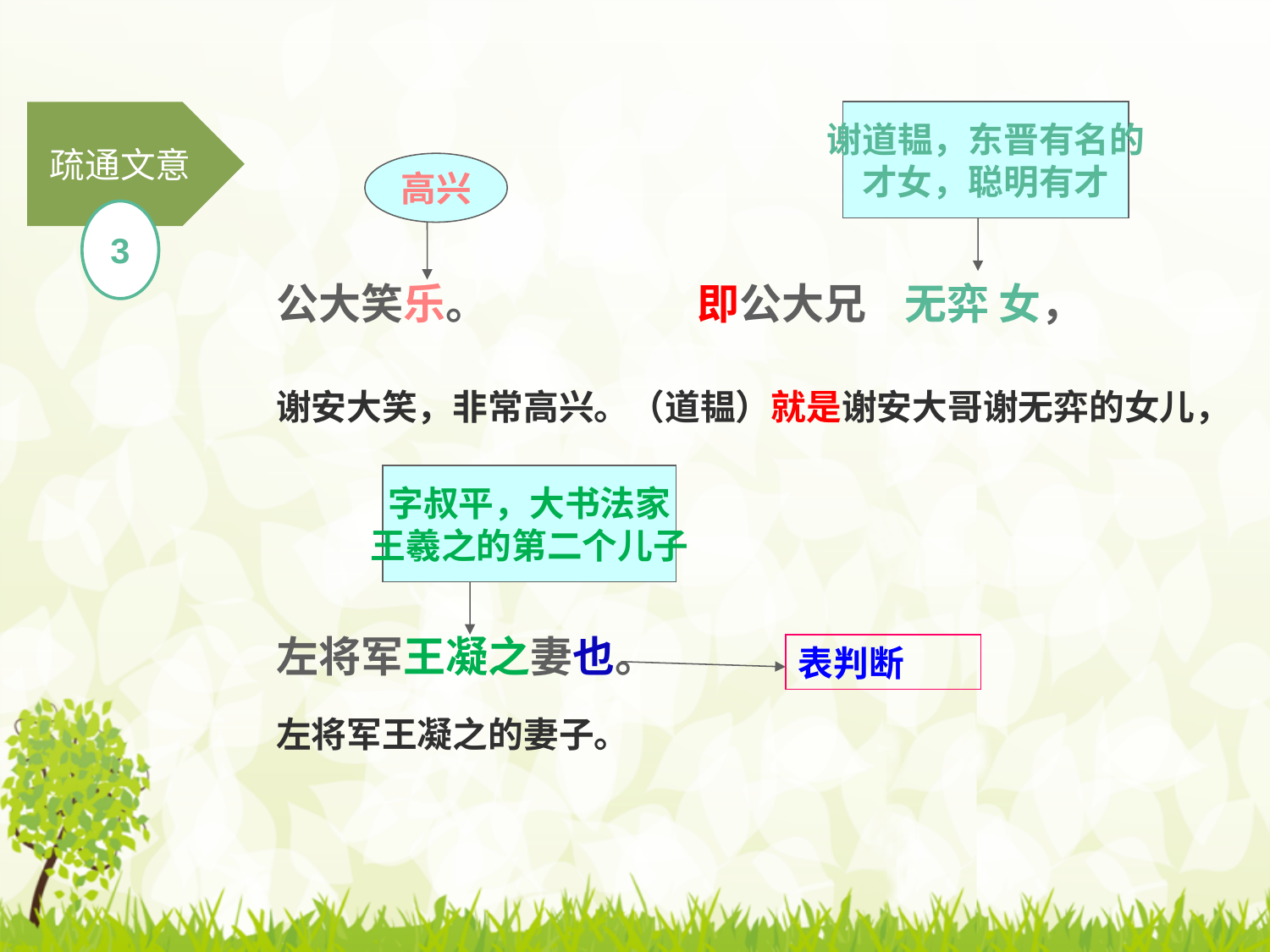

疏通文意
谢道韫，东晋有名的
才女，聪明有才

高兴

3
公大笑乐。                      即公大兄    无弈 女，
谢安大笑，非常高兴。（道韫）就是谢安大哥谢无弈的女儿，
左将军王凝之的妻子。

字叔平，大书法家
王羲之的第二个儿子

左将军王凝之妻也。
表判断